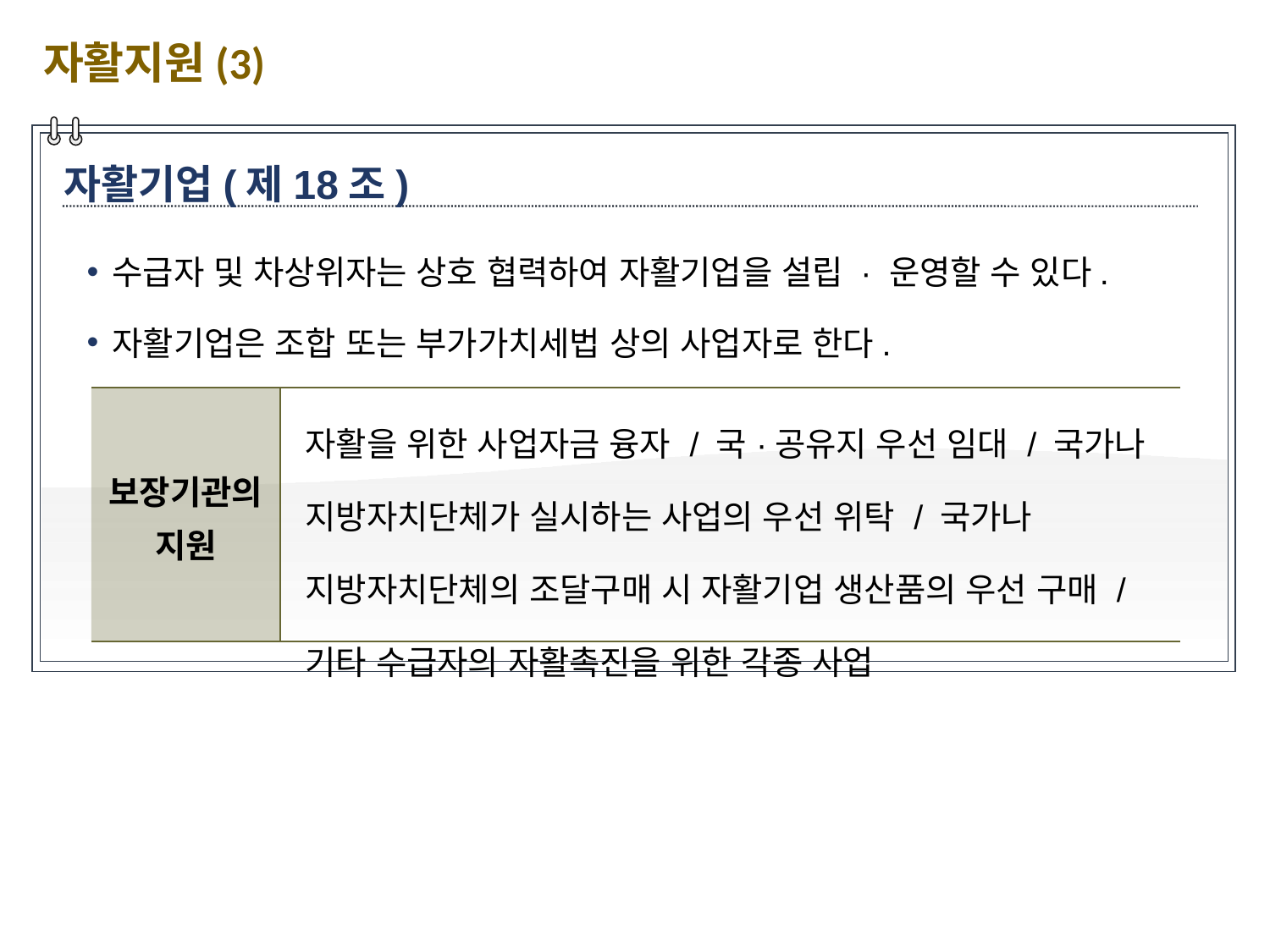

자활지원(3)

자활기업(제18조)

수급자 및 차상위자는 상호 협력하여 자활기업을 설립 · 운영할 수 있다.
자활기업은 조합 또는 부가가치세법 상의 사업자로 한다.
| 보장기관의 지원 | 자활을 위한 사업자금 융자 / 국·공유지 우선 임대 / 국가나 지방자치단체가 실시하는 사업의 우선 위탁 / 국가나 지방자치단체의 조달구매 시 자활기업 생산품의 우선 구매 / 기타 수급자의 자활촉진을 위한 각종 사업 |
| --- | --- |